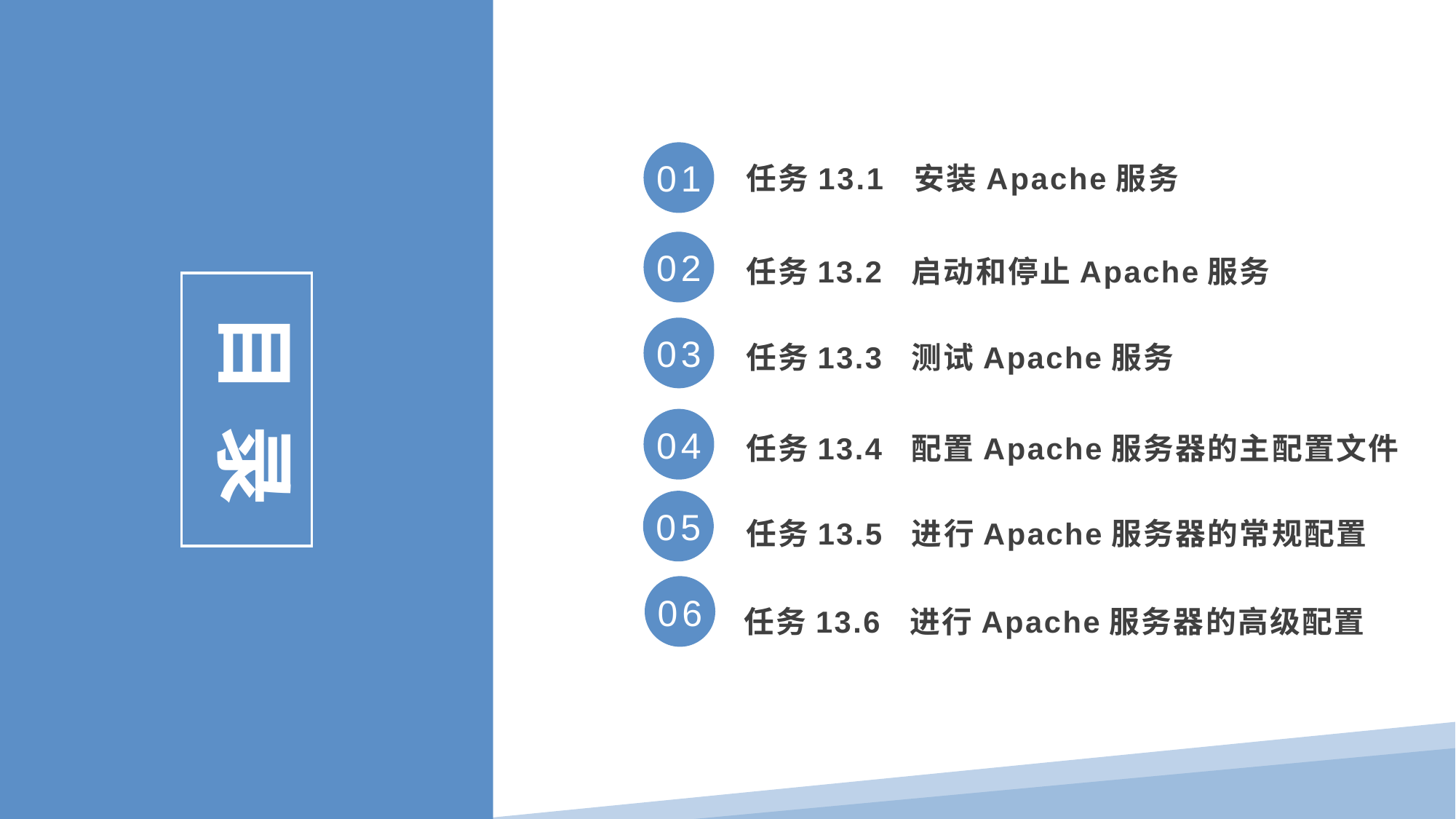

任务13.1  安装Apache服务

01
任务13.2  启动和停止Apache服务

02
目 录

任务13.3  测试Apache服务

03
任务13.4  配置Apache服务器的主配置文件

04
任务13.5  进行Apache服务器的常规配置

05
任务13.6  进行Apache服务器的高级配置

06